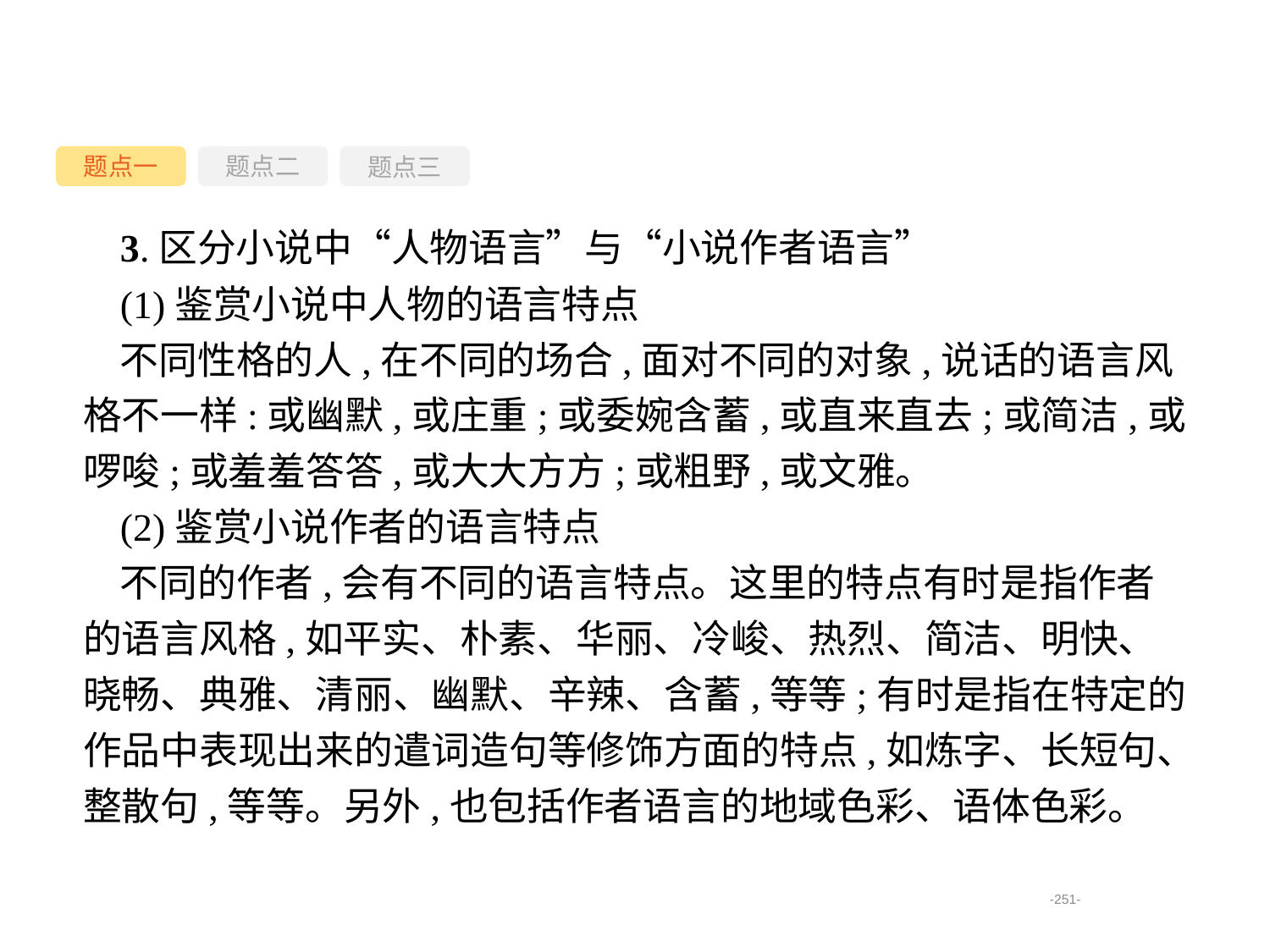

题点一
题点三
题点二
3.区分小说中“人物语言”与“小说作者语言”
(1)鉴赏小说中人物的语言特点
不同性格的人,在不同的场合,面对不同的对象,说话的语言风格不一样:或幽默,或庄重;或委婉含蓄,或直来直去;或简洁,或啰唆;或羞羞答答,或大大方方;或粗野,或文雅。
(2)鉴赏小说作者的语言特点
不同的作者,会有不同的语言特点。这里的特点有时是指作者的语言风格,如平实、朴素、华丽、冷峻、热烈、简洁、明快、晓畅、典雅、清丽、幽默、辛辣、含蓄,等等;有时是指在特定的作品中表现出来的遣词造句等修饰方面的特点,如炼字、长短句、整散句,等等。另外,也包括作者语言的地域色彩、语体色彩。
-251-